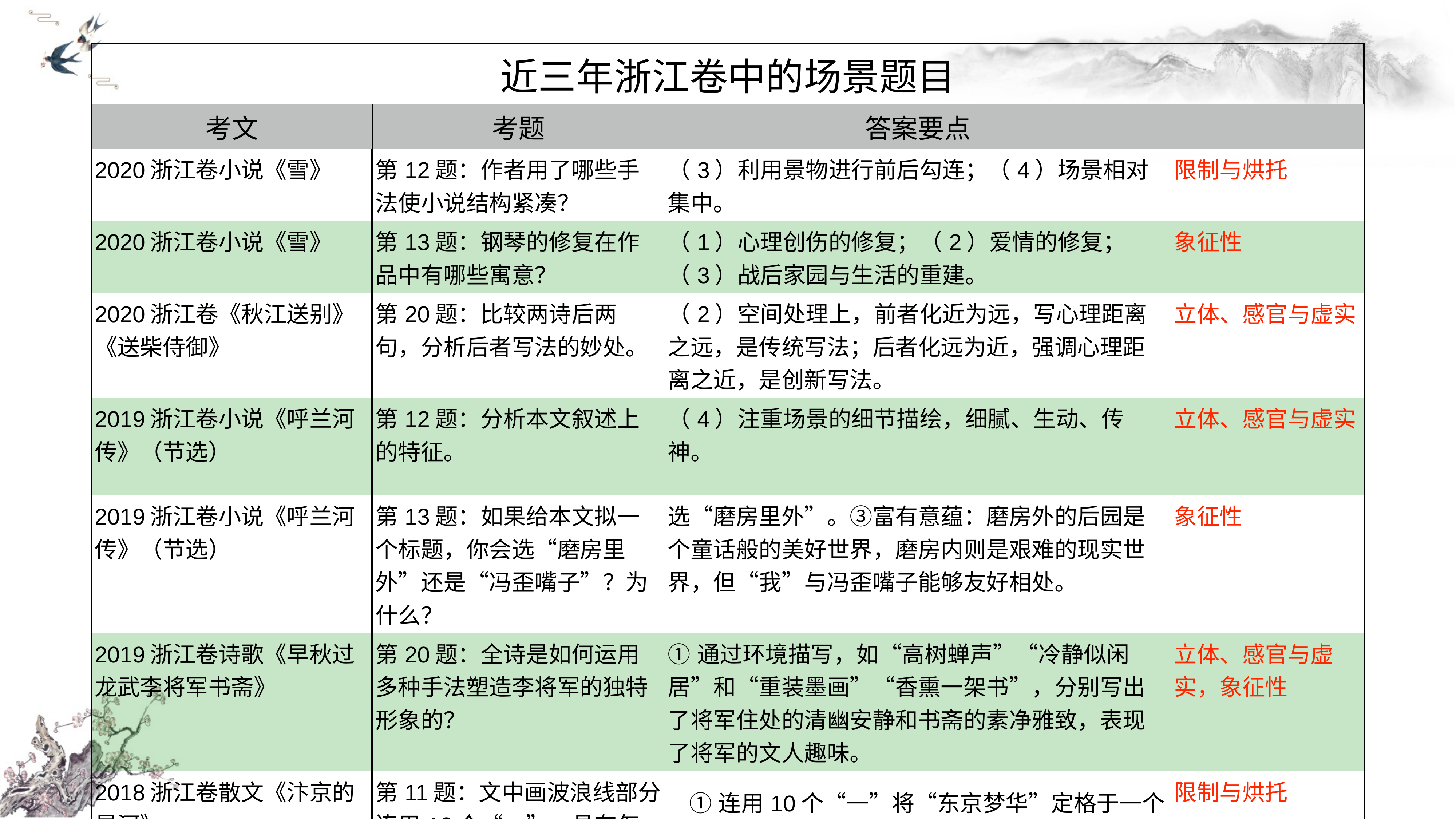

| 近三年浙江卷中的场景题目 |  |  |  |
| --- | --- | --- | --- |
| 考文 | 考题 | 答案要点 |  |
| 2020浙江卷小说《雪》 | 第12题：作者用了哪些手法使小说结构紧凑？ | （3）利用景物进行前后勾连；（4）场景相对集中。 | 限制与烘托 |
| 2020浙江卷小说《雪》 | 第13题：钢琴的修复在作品中有哪些寓意？ | （1）心理创伤的修复；（2）爱情的修复；（3）战后家园与生活的重建。 | 象征性 |
| 2020浙江卷《秋江送别》《送柴侍御》 | 第20题：比较两诗后两句，分析后者写法的妙处。 | （2）空间处理上，前者化近为远，写心理距离之远，是传统写法；后者化远为近，强调心理距离之近，是创新写法。 | 立体、感官与虚实 |
| 2019浙江卷小说《呼兰河传》（节选） | 第12题：分析本文叙述上的特征。 | （4）注重场景的细节描绘，细腻、生动、传神。 | 立体、感官与虚实 |
| 2019浙江卷小说《呼兰河传》（节选） | 第13题：如果给本文拟一个标题，你会选“磨房里外”还是“冯歪嘴子”？为什么？ | 选“磨房里外”。③富有意蕴：磨房外的后园是个童话般的美好世界，磨房内则是艰难的现实世界，但“我”与冯歪嘴子能够友好相处。 | 象征性 |
| 2019浙江卷诗歌《早秋过龙武李将军书斋》 | 第20题：全诗是如何运用多种手法塑造李将军的独特形象的？ | ①通过环境描写，如“高树蝉声”“冷静似闲居”和“重装墨画”“香熏一架书”，分别写出了将军住处的清幽安静和书斋的素净雅致，表现了将军的文人趣味。 | 立体、感官与虚实，象征性 |
| 2018浙江卷散文《汴京的星河》 | 第11题：文中画波浪线部分连用10个“一”，具有怎样的艺术效果？ | ①连用10个“一”将“东京梦华”定格于一个特定的现实场景，使得作品有开有合。 | 限制与烘托 |